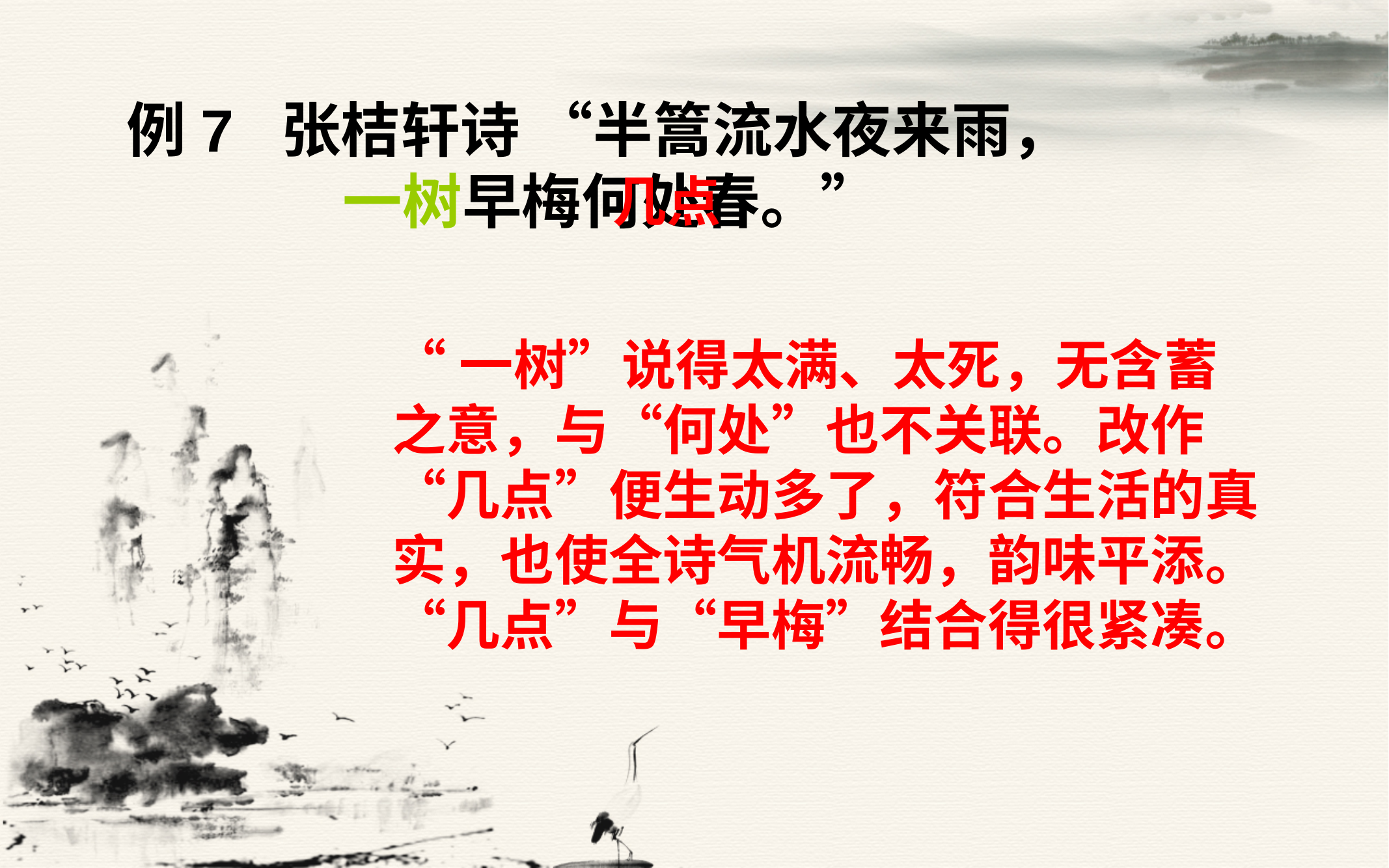

# 例7  张桔轩诗 “半篙流水夜来雨， 一树早梅何处春。”
几点
“一树”说得太满、太死，无含蓄之意，与“何处”也不关联。改作“几点”便生动多了，符合生活的真实，也使全诗气机流畅，韵味平添。 “几点”与“早梅”结合得很紧凑。